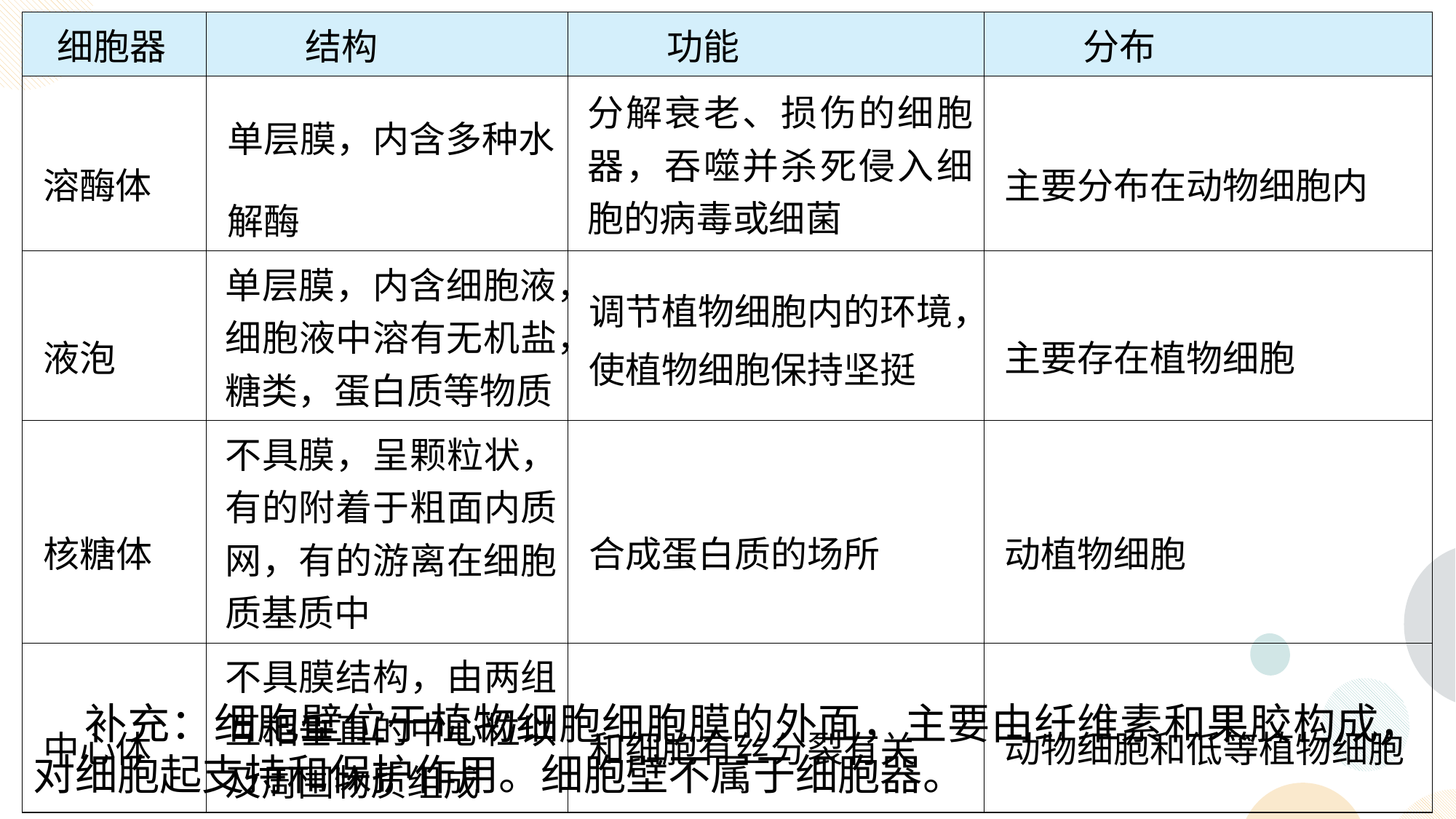

| 细胞器 | 结构 | 功能 | 分布 |
| --- | --- | --- | --- |
| 溶酶体 | 单层膜，内含多种水解酶 | 分解衰老、损伤的细胞器，吞噬并杀死侵入细胞的病毒或细菌 | 主要分布在动物细胞内 |
| 液泡 | 单层膜，内含细胞液，细胞液中溶有无机盐，糖类，蛋白质等物质 | 调节植物细胞内的环境，使植物细胞保持坚挺 | 主要存在植物细胞 |
| 核糖体 | 不具膜，呈颗粒状， 有的附着于粗面内质网，有的游离在细胞质基质中 | 合成蛋白质的场所 | 动植物细胞 |
| 中心体 | 不具膜结构，由两组互相垂直的中心粒以及周围物质组成 | 和细胞有丝分裂有关 | 动物细胞和低等植物细胞 |

    补充：细胞壁位于植物细胞细胞膜的外面，主要由纤维素和果胶构成，对细胞起支持和保护作用。细胞壁不属于细胞器。